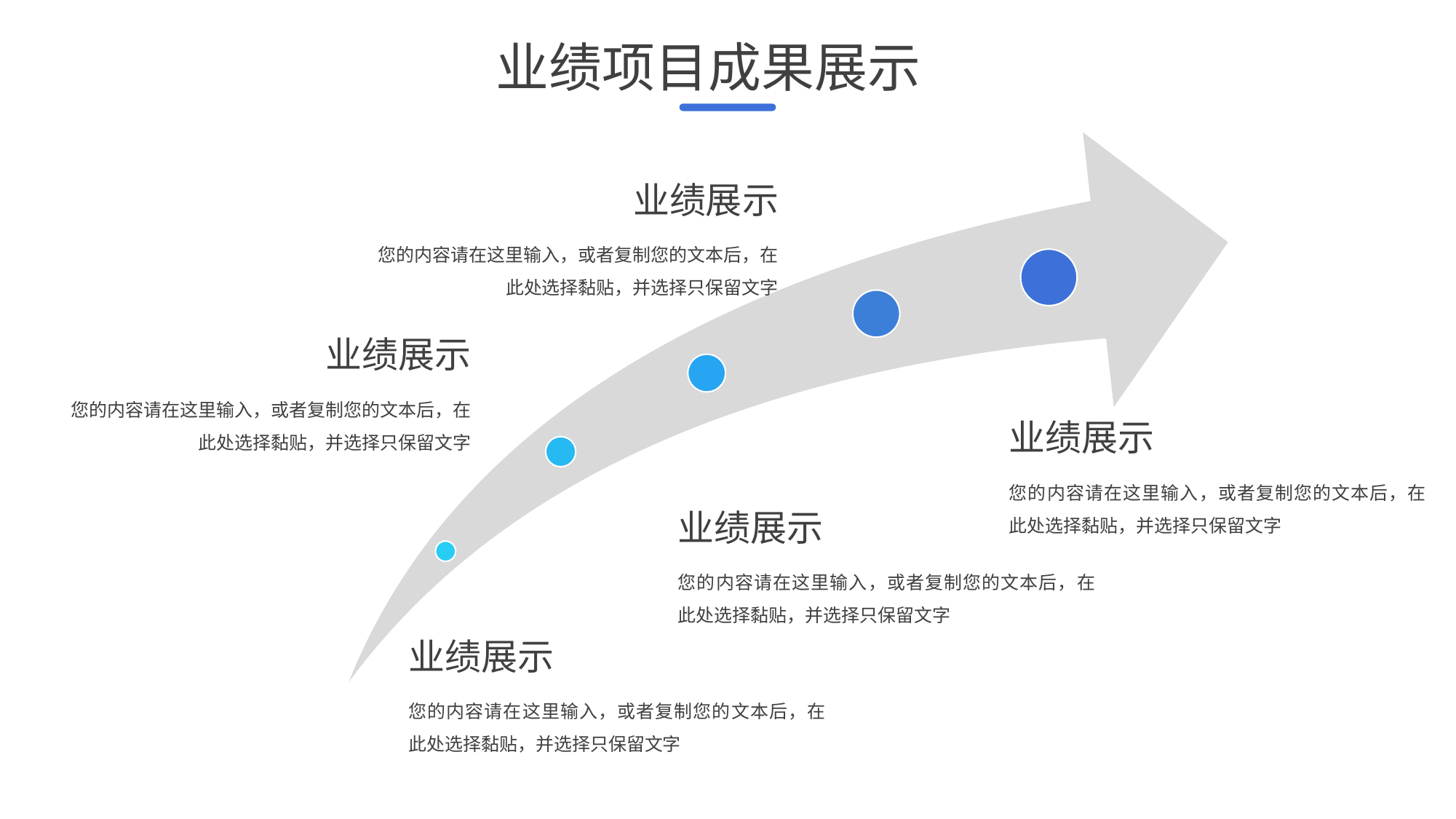

业绩项目成果展示

业绩展示
您的内容请在这里输入，或者复制您的文本后，在此处选择黏贴，并选择只保留文字
业绩展示
您的内容请在这里输入，或者复制您的文本后，在此处选择黏贴，并选择只保留文字
业绩展示
您的内容请在这里输入，或者复制您的文本后，在此处选择黏贴，并选择只保留文字
业绩展示
您的内容请在这里输入，或者复制您的文本后，在此处选择黏贴，并选择只保留文字
业绩展示
您的内容请在这里输入，或者复制您的文本后，在此处选择黏贴，并选择只保留文字